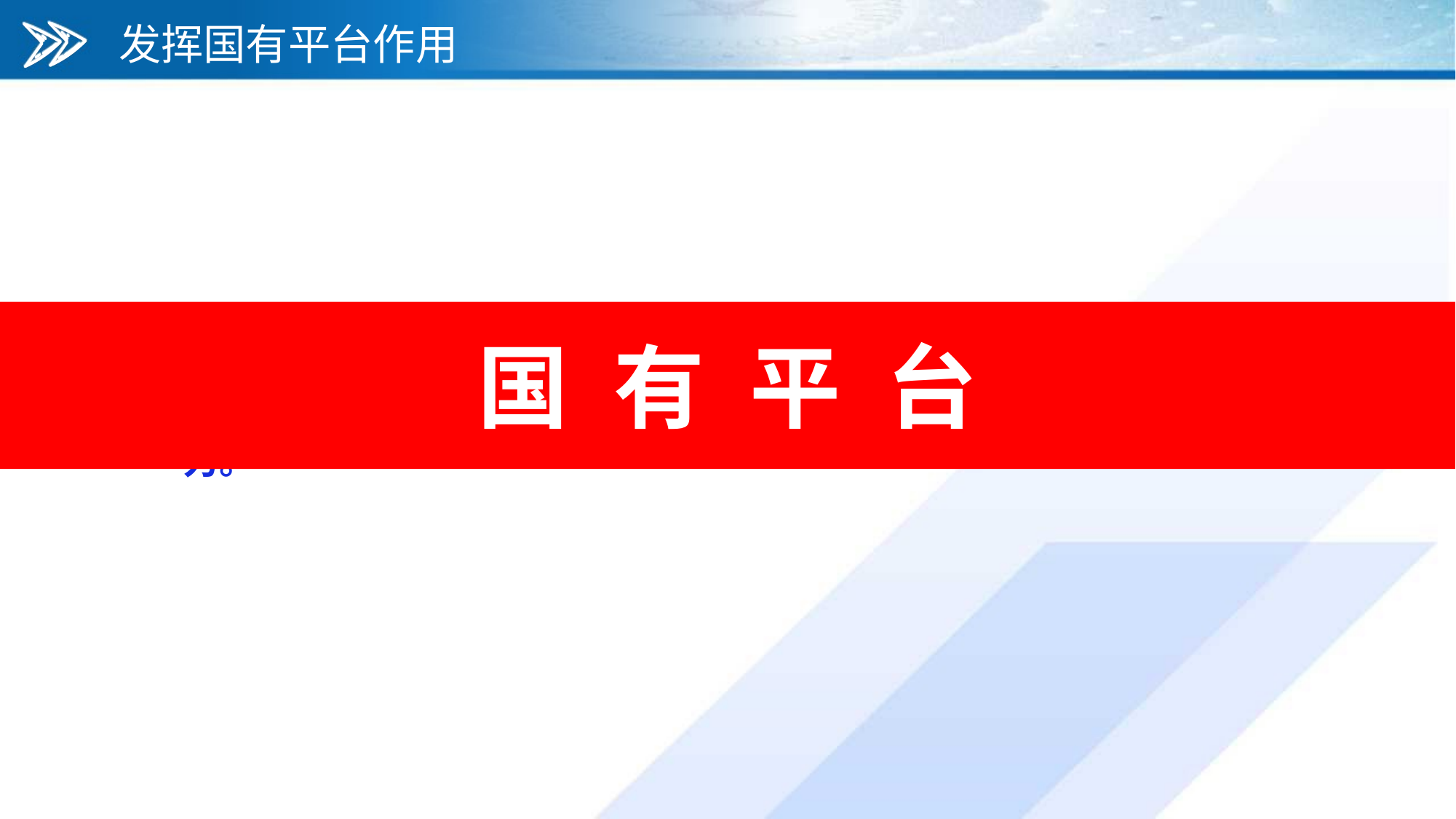

发挥国有平台作用

国有平台
围绕园区打造、制造业提升等重点，谋划建设一批产业平台公司，研究制定配套政策措施，健全完善体制机制，支撑带动区域经济高质量发展。
加快资产整合力度，提升区城投公司、区土发集团综合实力，力争年内建成两家AA级国有平台公司，增强服务区域发展能力。